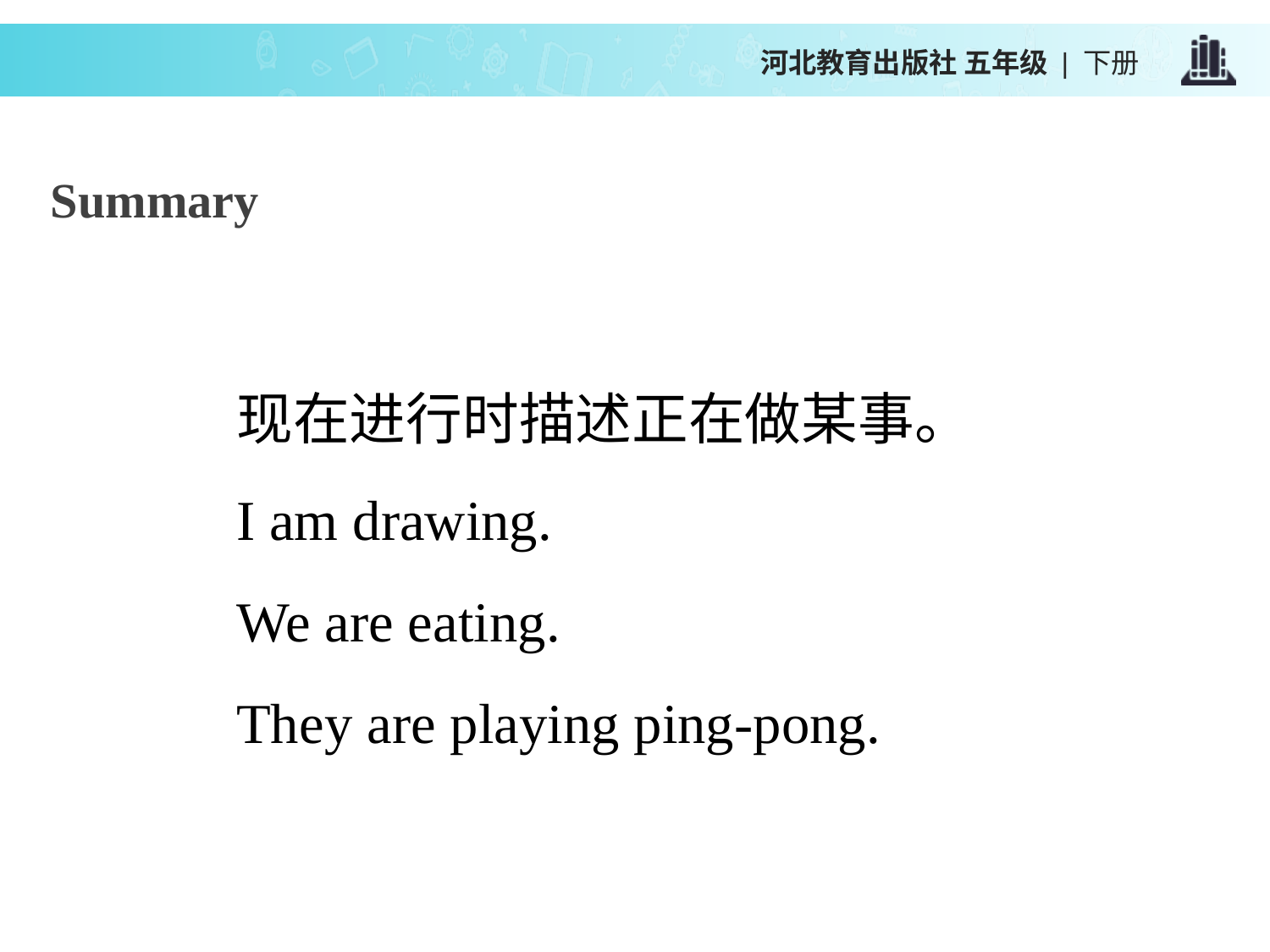

河北教育出版社 五年级 | 下册
Summary
现在进行时描述正在做某事。
I am drawing.
We are eating.
They are playing ping-pong.